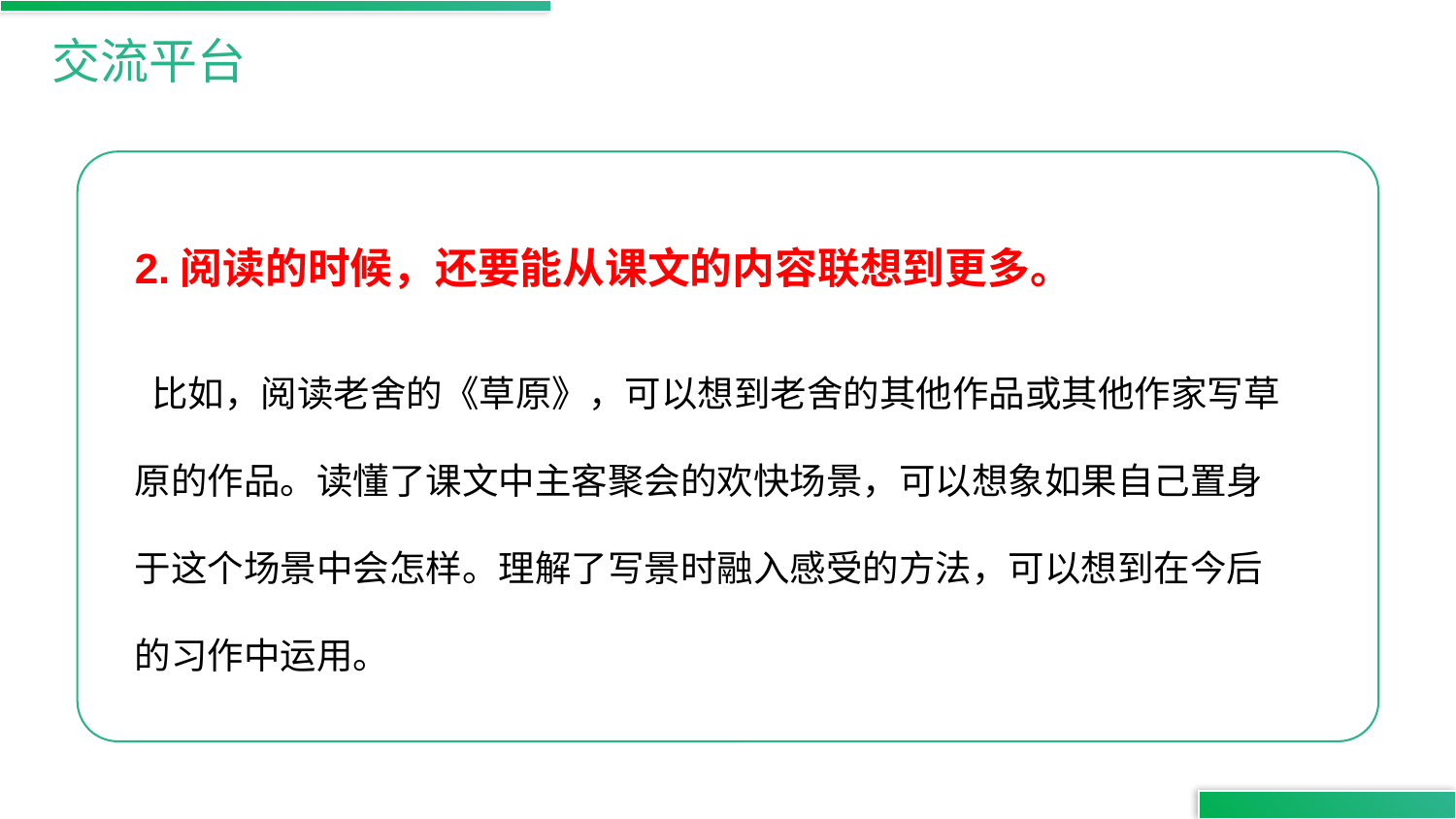

交流平台
2.阅读的时候，还要能从课文的内容联想到更多。
 比如，阅读老舍的《草原》，可以想到老舍的其他作品或其他作家写草原的作品。读懂了课文中主客聚会的欢快场景，可以想象如果自己置身于这个场景中会怎样。理解了写景时融入感受的方法，可以想到在今后的习作中运用。